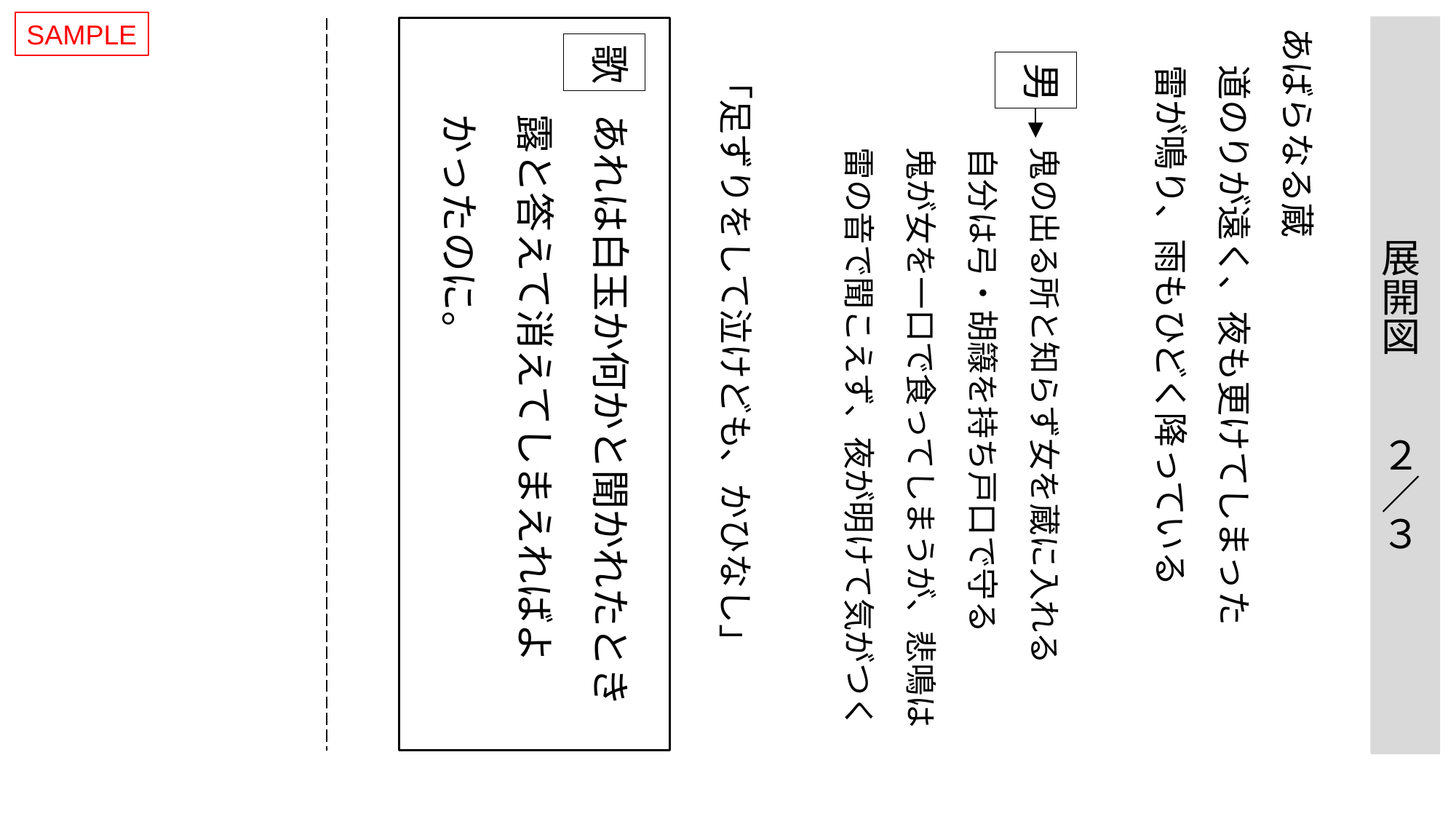

SAMPLE
あばらなる蔵
道のりが遠く、夜も更けてしまった
雷が鳴り、雨もひどく降っている
展開図　　２／３
あれは白玉か何かと聞かれたとき
露と答えて消えてしまえればよかったのに。
歌
男
「足ずりをして泣けども、かひなし」
鬼の出る所と知らず女を蔵に入れる
自分は弓・胡簶を持ち戸口で守る
鬼が女を一口で食ってしまうが、悲鳴は
雷の音で聞こえず、夜が明けて気がつく